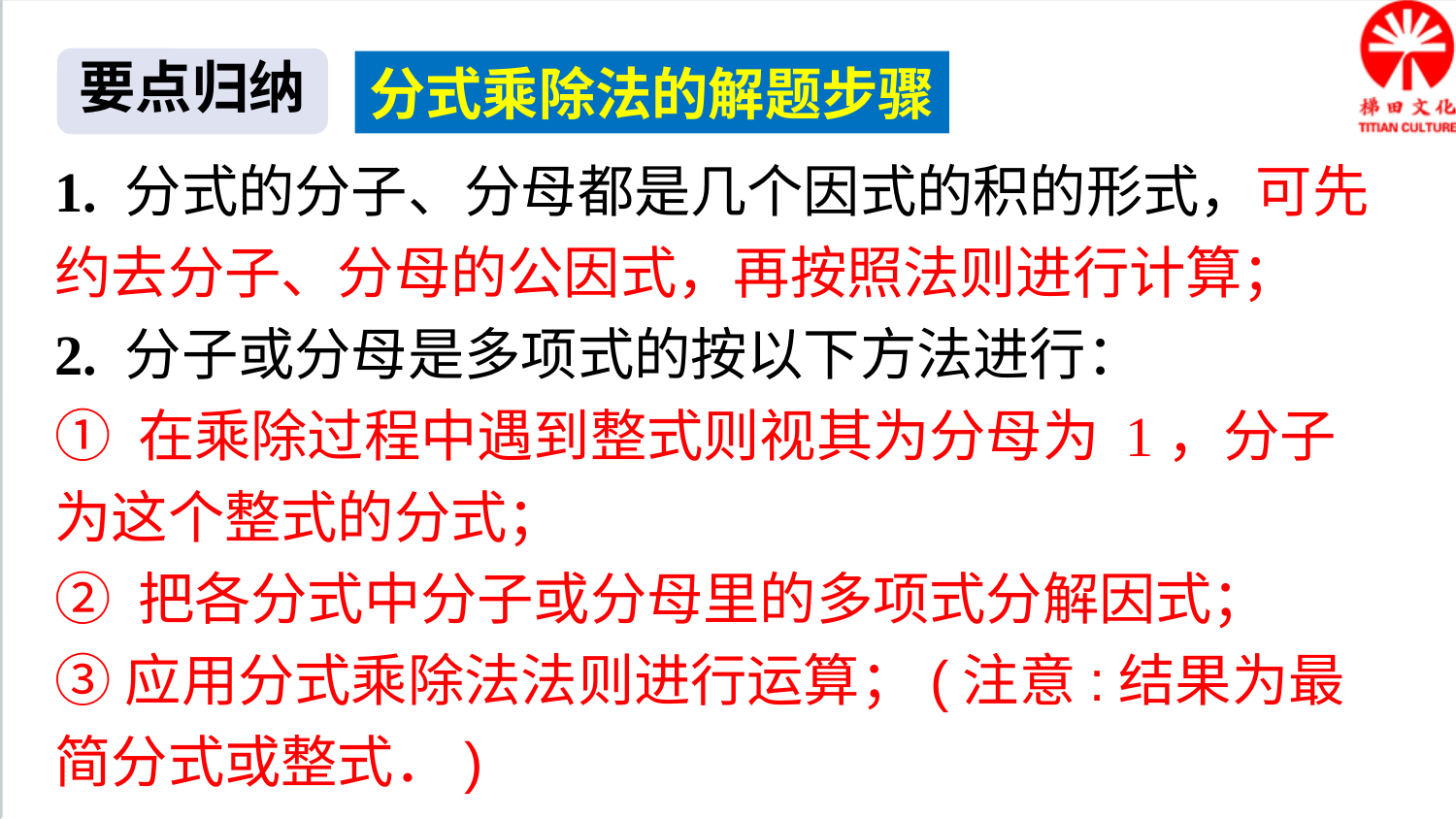

要点归纳
分式乘除法的解题步骤
1. 分式的分子、分母都是几个因式的积的形式，可先约去分子、分母的公因式，再按照法则进行计算；
2. 分子或分母是多项式的按以下方法进行：
① 在乘除过程中遇到整式则视其为分母为 1，分子为这个整式的分式；
② 把各分式中分子或分母里的多项式分解因式；
③应用分式乘除法法则进行运算；(注意:结果为最简分式或整式．)